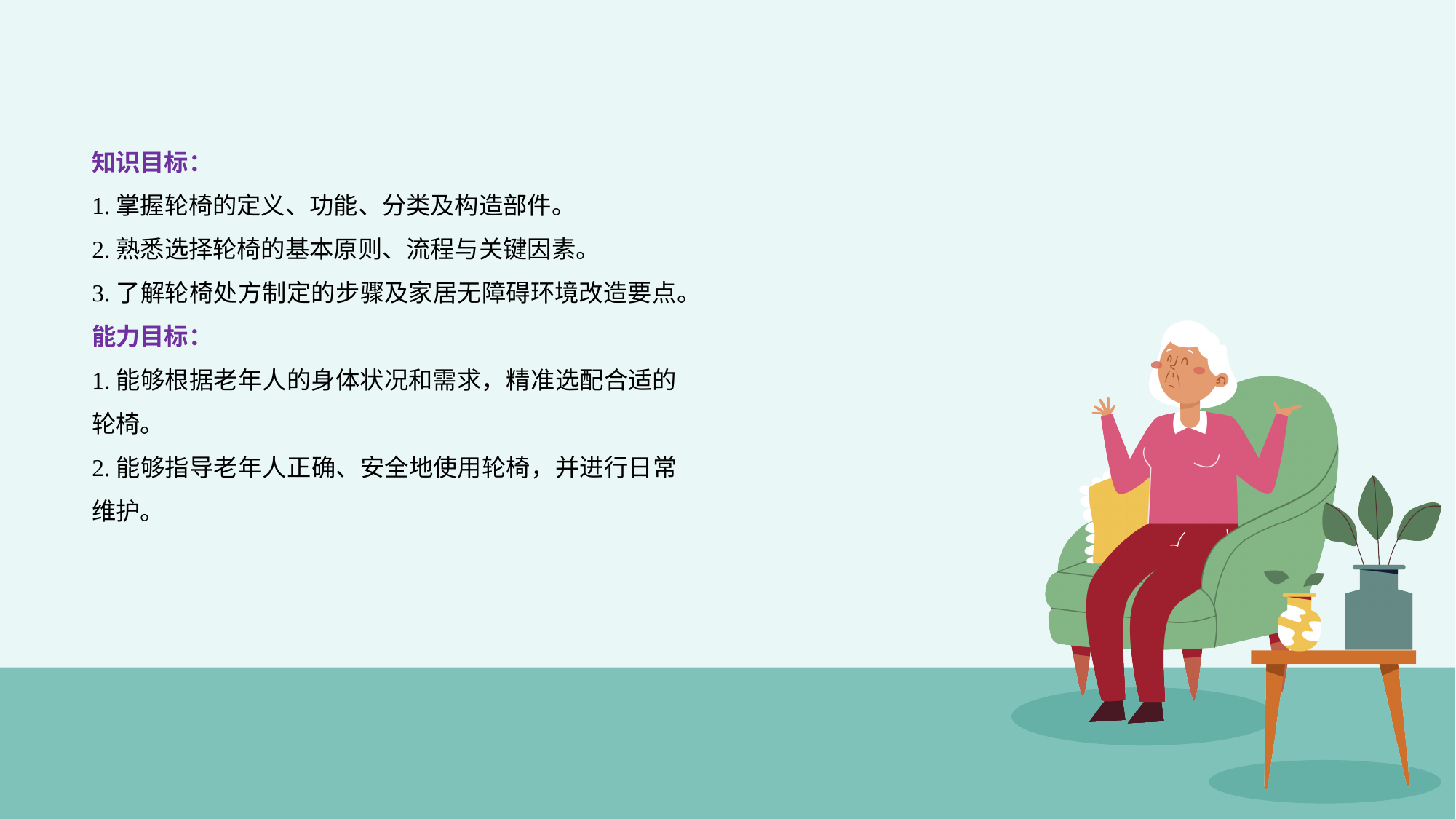

知识目标：
1.掌握轮椅的定义、功能、分类及构造部件。
2.熟悉选择轮椅的基本原则、流程与关键因素。
3.了解轮椅处方制定的步骤及家居无障碍环境改造要点。
能力目标：
1.能够根据老年人的身体状况和需求，精准选配合适的轮椅。
2.能够指导老年人正确、安全地使用轮椅，并进行日常维护。